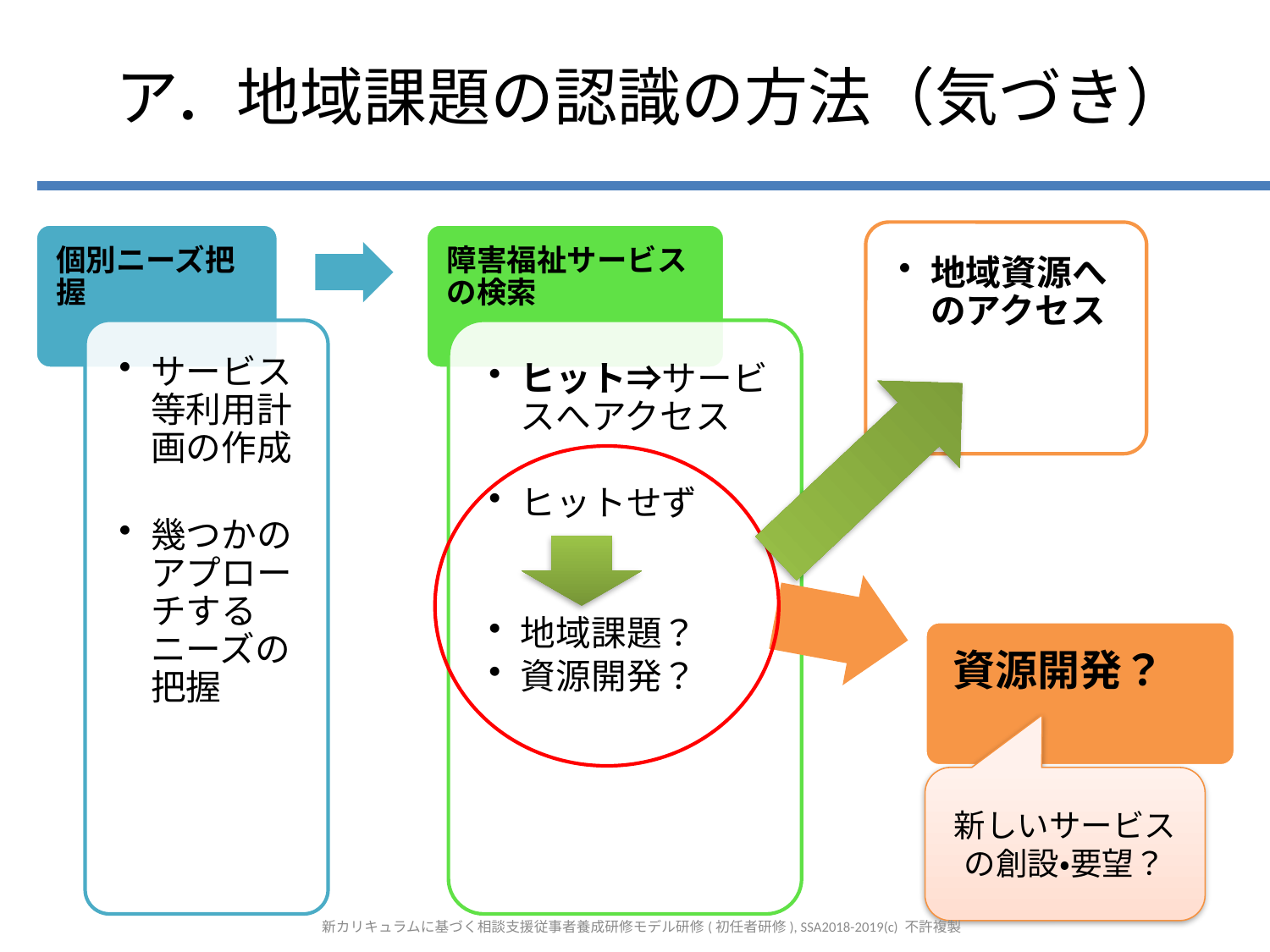

# ア．地域課題の認識の方法（気づき）
個別ニーズ把握
サービス等利用計画の作成

幾つかのアプローチするニーズの把握

障害福祉サービスの検索
ヒット⇒サービスへアクセス

ヒットせず

地域課題？
資源開発？

資源開発？
地域資源へのアクセス

新しいサービスの創設・要望？
新カリキュラムに基づく相談支援従事者養成研修モデル研修(初任者研修), SSA2018-2019(c) 不許複製